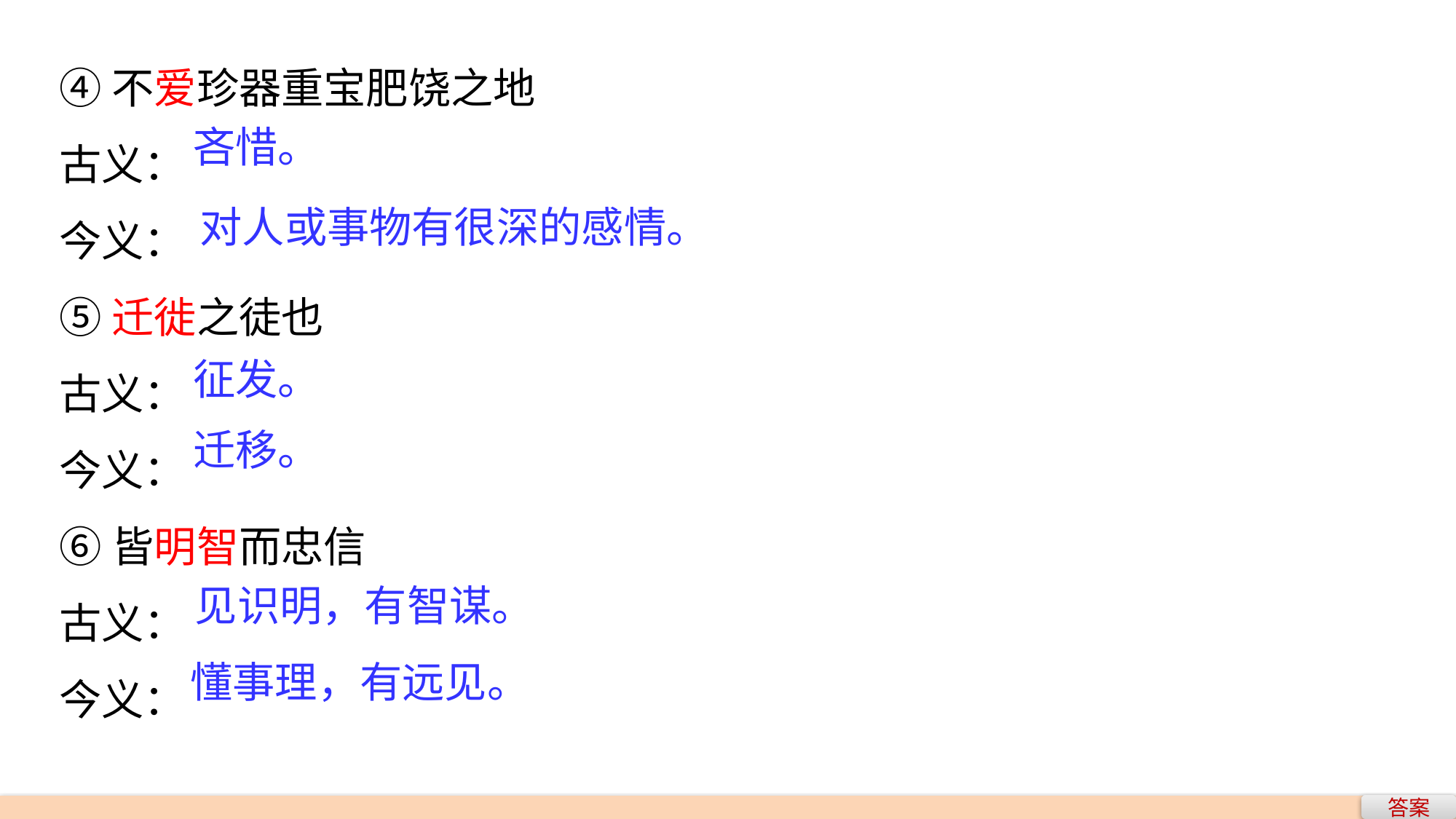

④不爱珍器重宝肥饶之地
古义：
今义：
⑤迁徙之徒也
古义：
今义：
⑥皆明智而忠信
古义：
今义：
吝惜。
对人或事物有很深的感情。
征发。
迁移。
见识明，有智谋。
懂事理，有远见。
答案